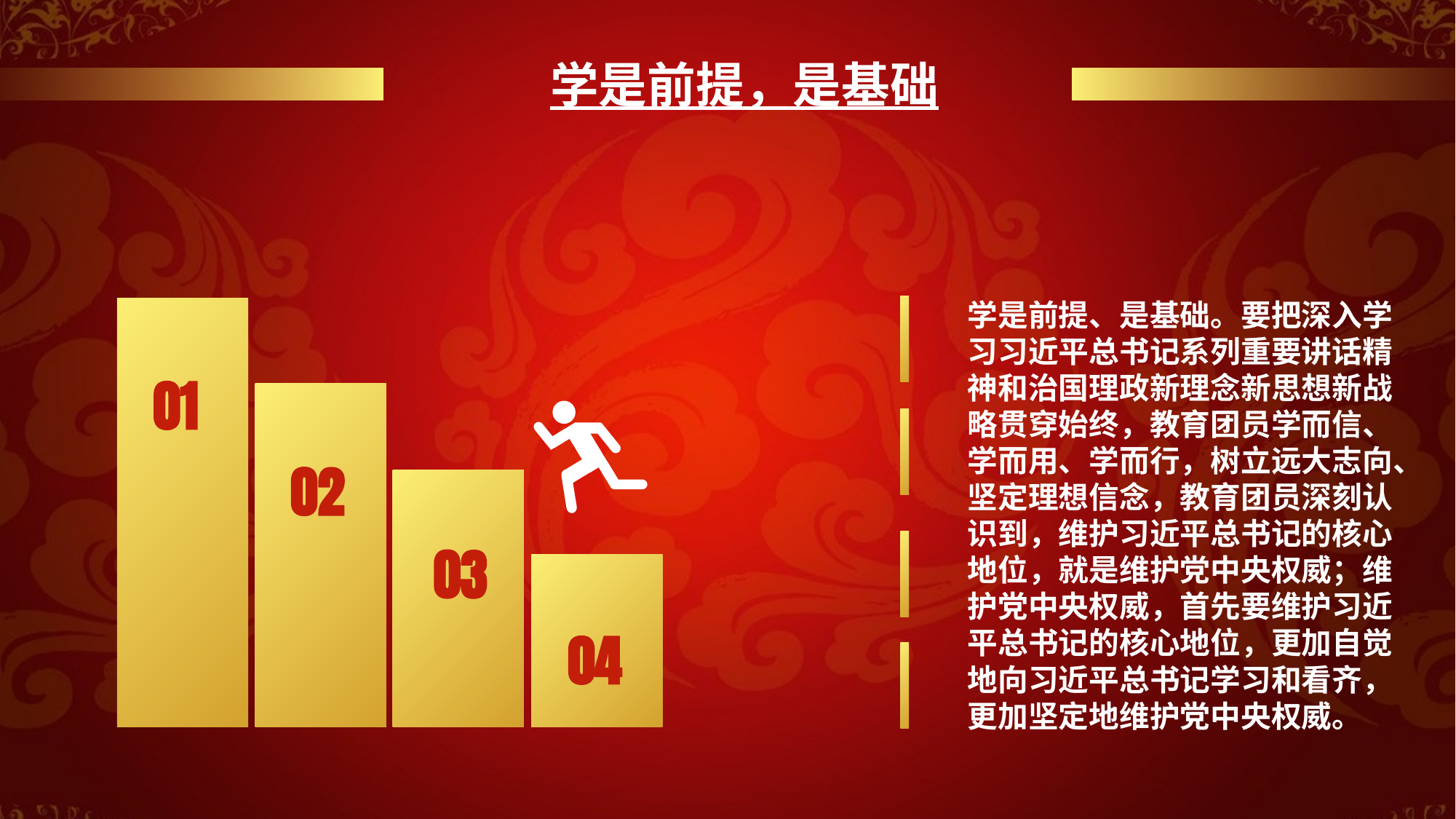

学是前提，是基础
学是前提、是基础。要把深入学习习近平总书记系列重要讲话精神和治国理政新理念新思想新战略贯穿始终，教育团员学而信、学而用、学而行，树立远大志向、坚定理想信念，教育团员深刻认识到，维护习近平总书记的核心地位，就是维护党中央权威；维护党中央权威，首先要维护习近平总书记的核心地位，更加自觉地向习近平总书记学习和看齐，更加坚定地维护党中央权威。

01

02

03

04